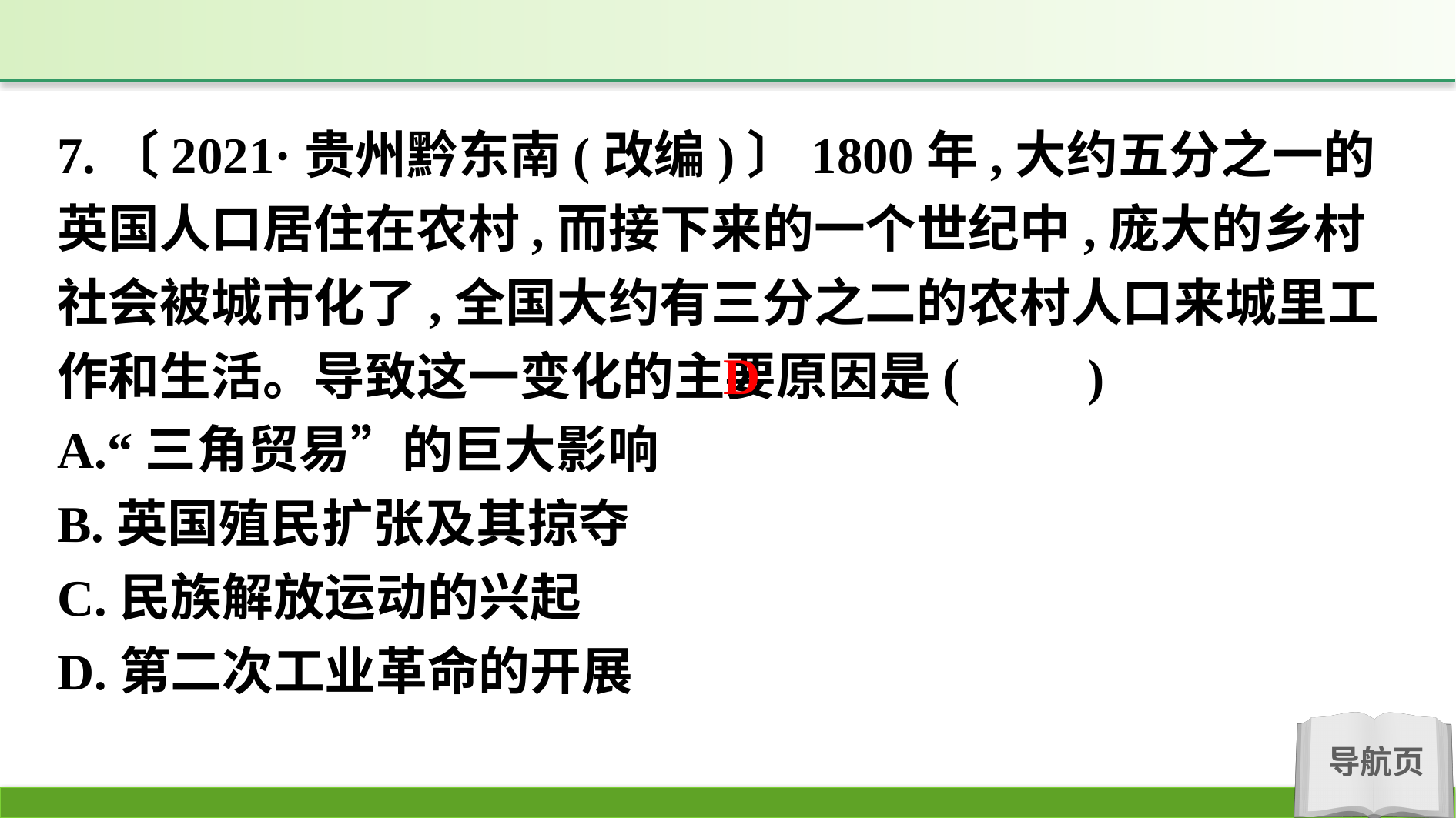

7.〔2021·贵州黔东南(改编)〕1800年,大约五分之一的英国人口居住在农村,而接下来的一个世纪中,庞大的乡村社会被城市化了,全国大约有三分之二的农村人口来城里工作和生活。导致这一变化的主要原因是(　　)
A.“三角贸易”的巨大影响
B.英国殖民扩张及其掠夺
C.民族解放运动的兴起
D.第二次工业革命的开展
D